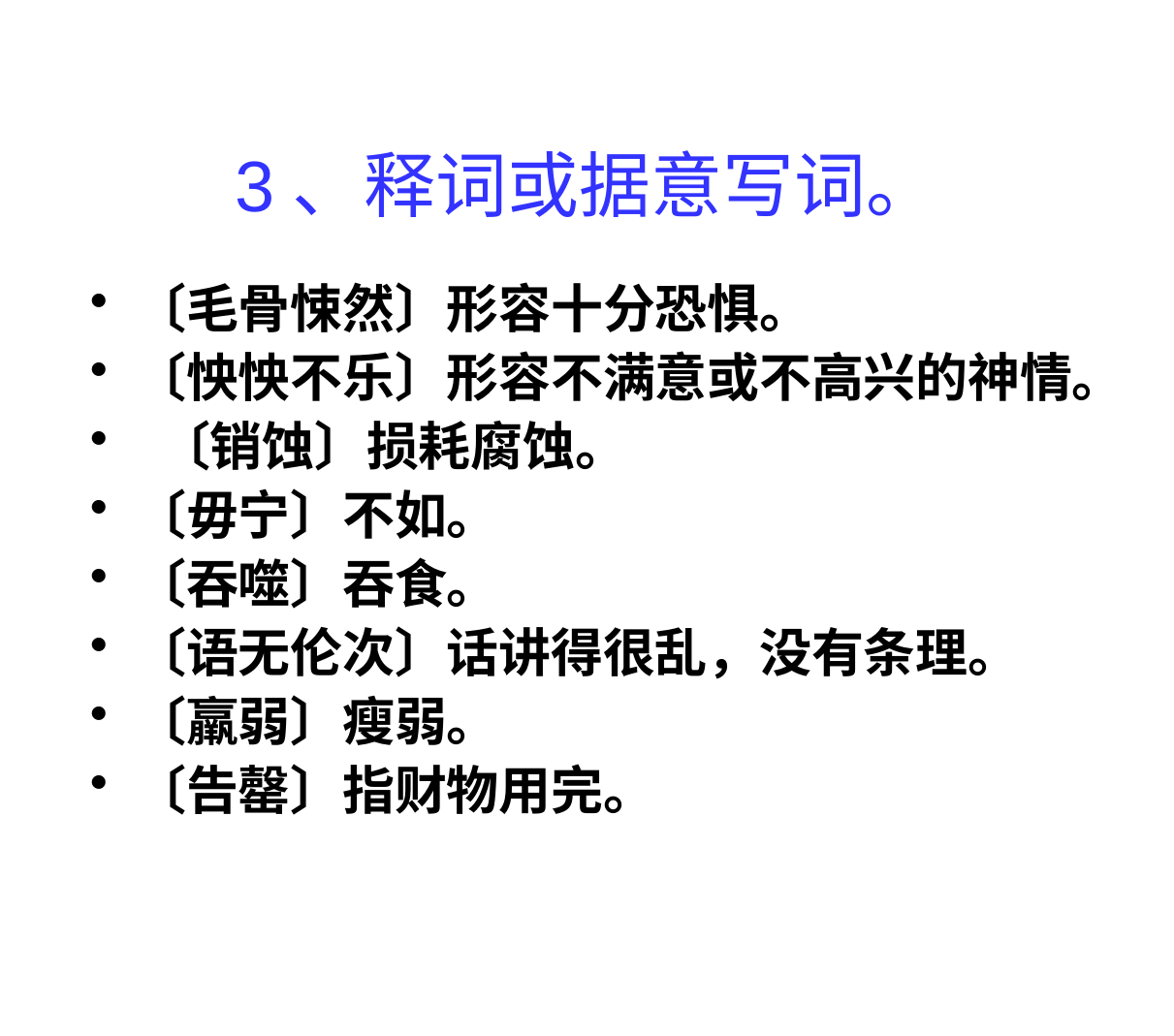

# 3、释词或据意写词。
〔毛骨悚然〕形容十分恐惧。
〔怏怏不乐〕形容不满意或不高兴的神情。
 〔销蚀〕损耗腐蚀。
〔毋宁〕不如。
〔吞噬〕吞食。
〔语无伦次〕话讲得很乱，没有条理。
〔羸弱〕瘦弱。
〔告罄〕指财物用完。